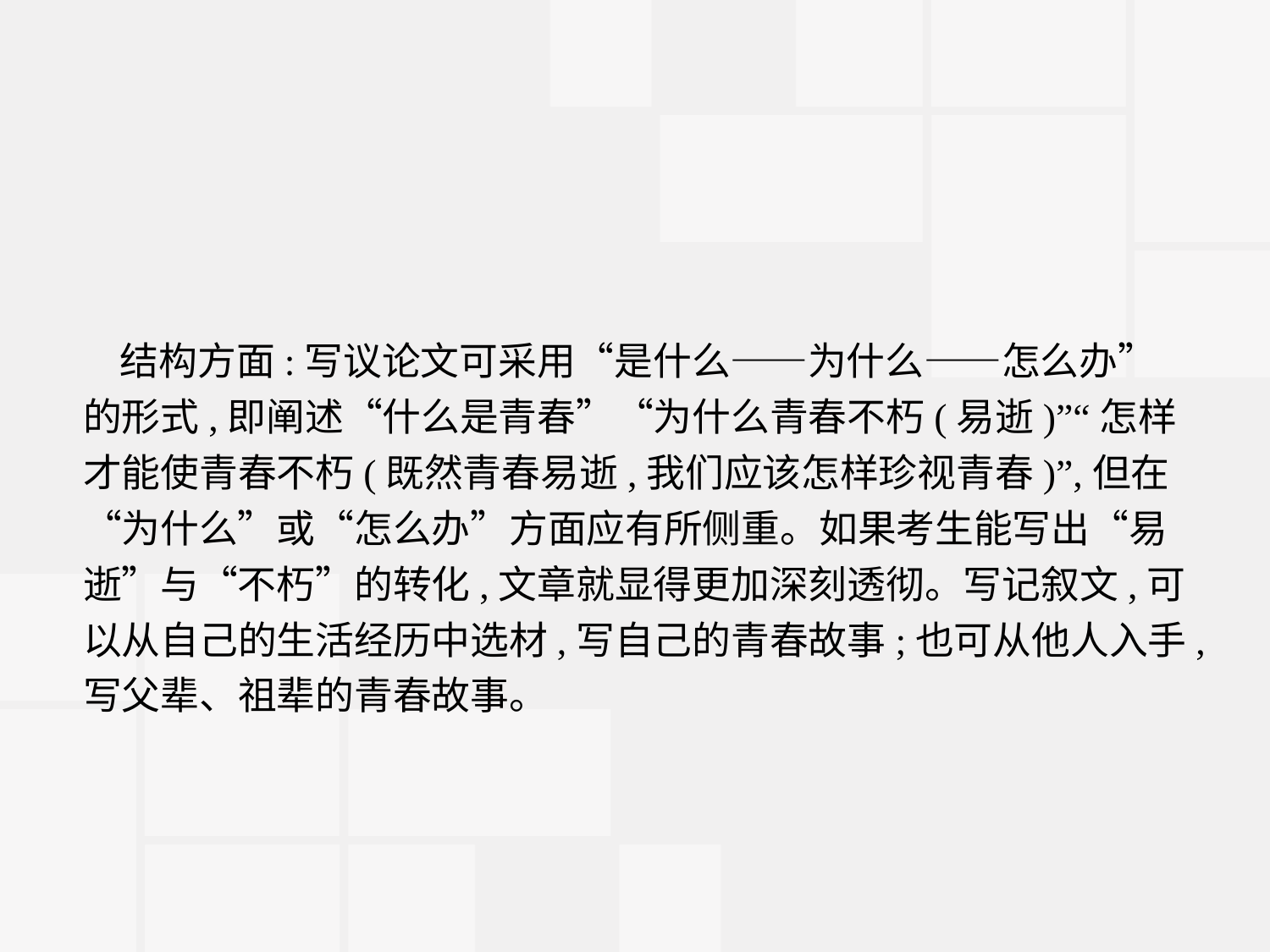

结构方面:写议论文可采用“是什么——为什么——怎么办”的形式,即阐述“什么是青春”“为什么青春不朽(易逝)”“怎样才能使青春不朽(既然青春易逝,我们应该怎样珍视青春)”,但在“为什么”或“怎么办”方面应有所侧重。如果考生能写出“易逝”与“不朽”的转化,文章就显得更加深刻透彻。写记叙文,可以从自己的生活经历中选材,写自己的青春故事;也可从他人入手,写父辈、祖辈的青春故事。